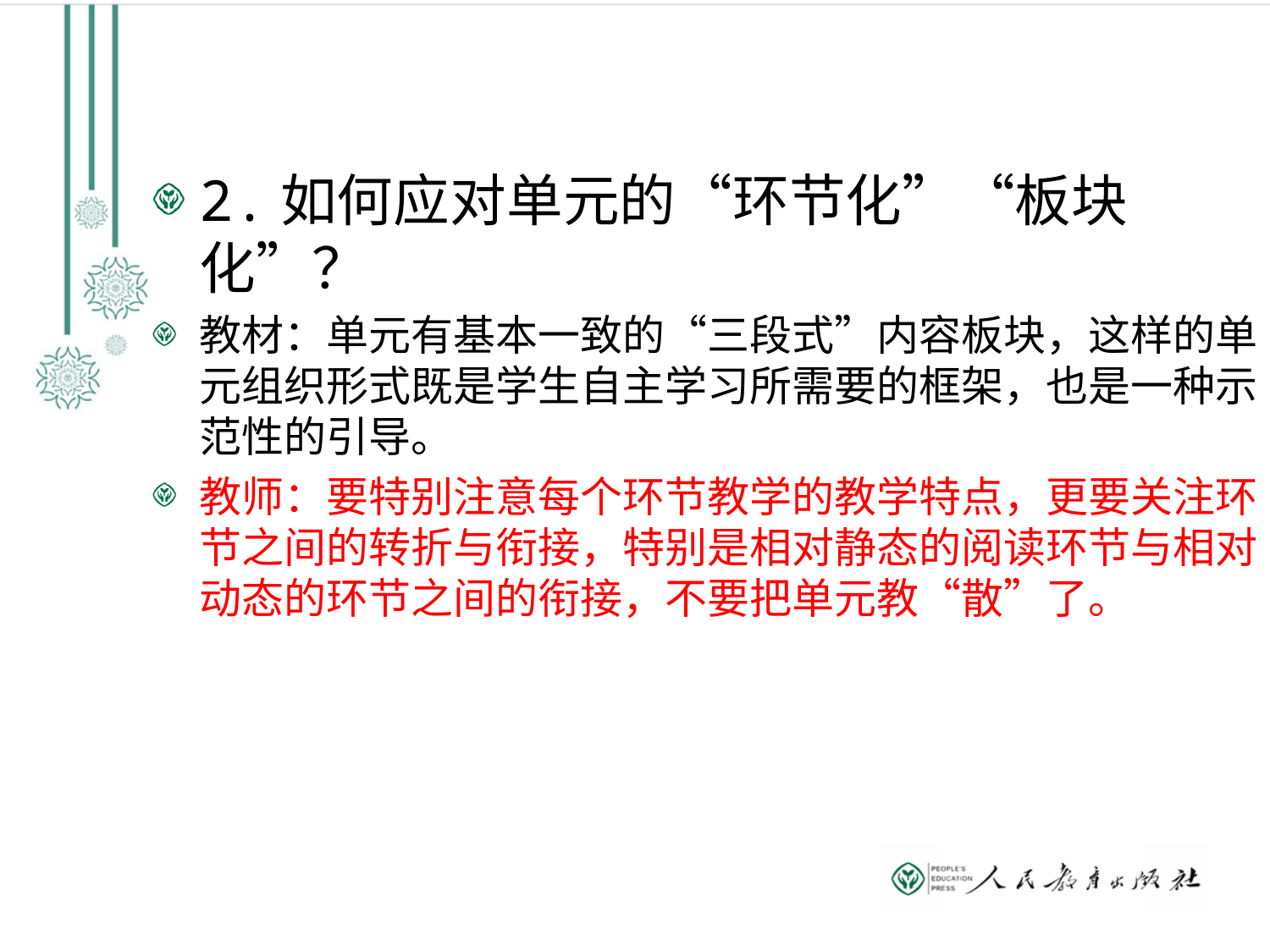

2.如何应对单元的“环节化”“板块化”？
教材：单元有基本一致的“三段式”内容板块，这样的单元组织形式既是学生自主学习所需要的框架，也是一种示范性的引导。
教师：要特别注意每个环节教学的教学特点，更要关注环节之间的转折与衔接，特别是相对静态的阅读环节与相对动态的环节之间的衔接，不要把单元教“散”了。